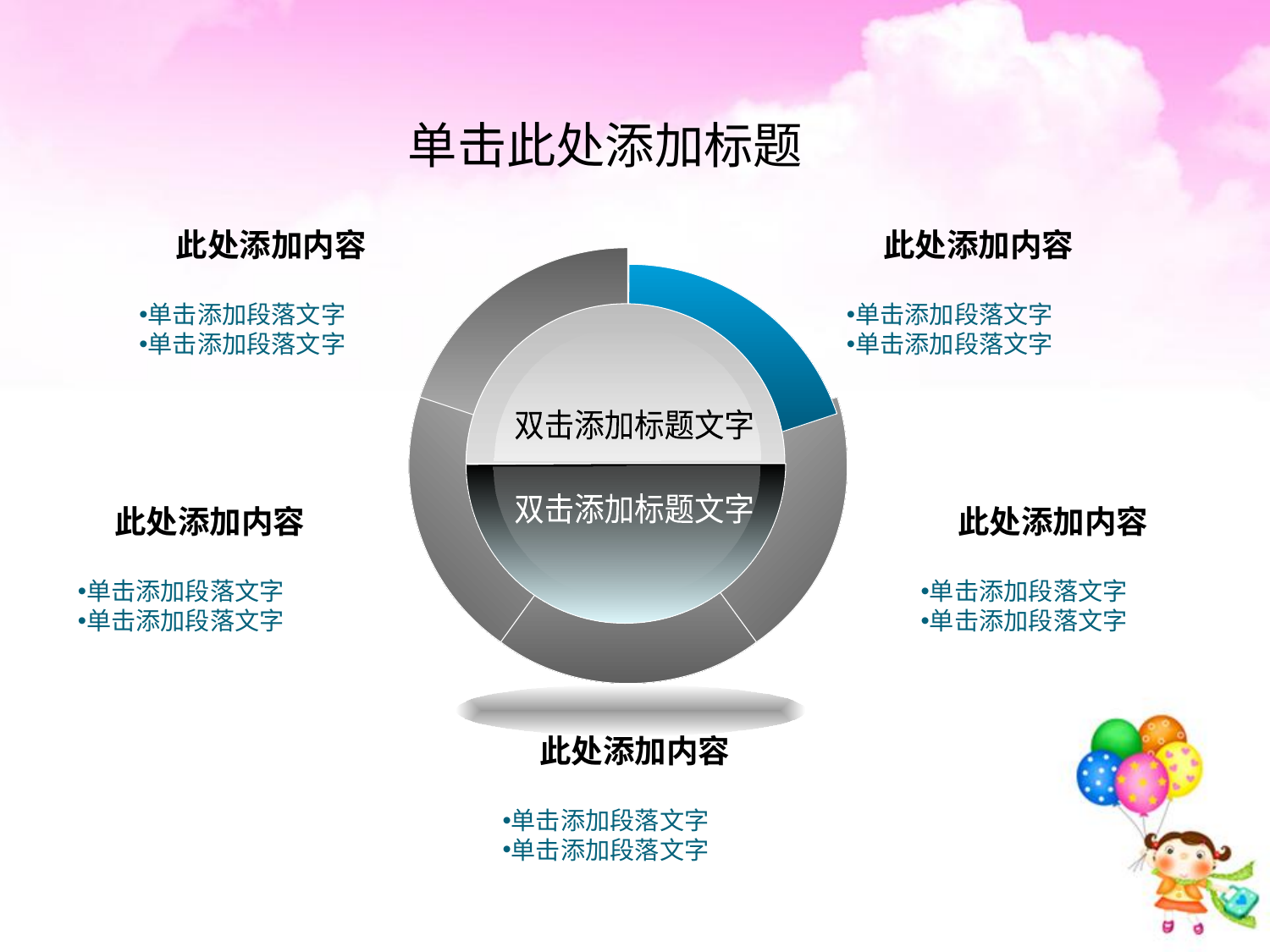

单击此处添加标题
此处添加内容
此处添加内容

单击添加段落文字
单击添加段落文字
单击添加段落文字
单击添加段落文字

双击添加标题文字

双击添加标题文字
此处添加内容
此处添加内容
单击添加段落文字
单击添加段落文字
单击添加段落文字
单击添加段落文字

此处添加内容
单击添加段落文字
单击添加段落文字